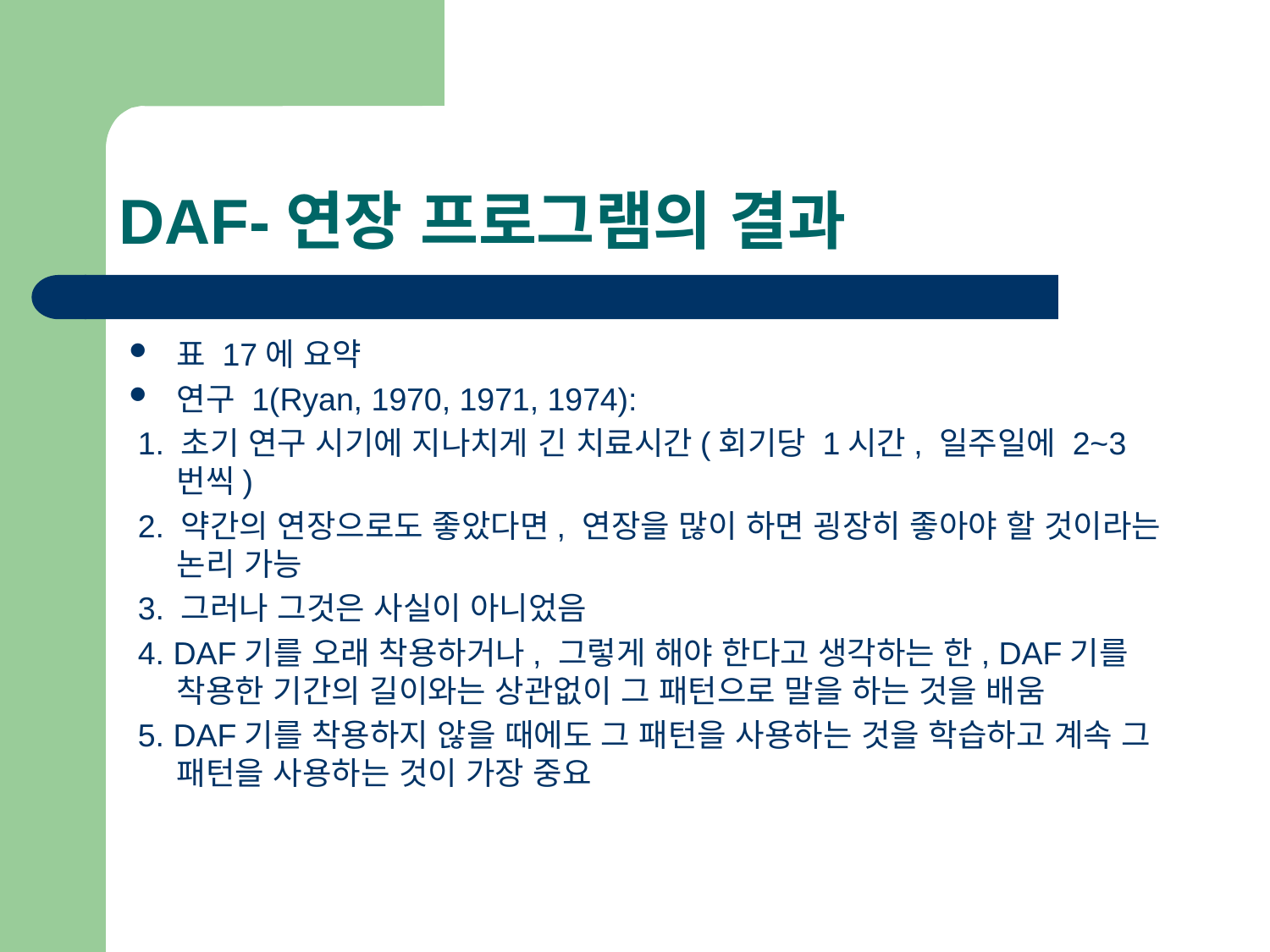

# DAF-연장 프로그램의 결과
표 17에 요약
연구 1(Ryan, 1970, 1971, 1974):
 1. 초기 연구 시기에 지나치게 긴 치료시간(회기당 1시간, 일주일에 2~3번씩)
 2. 약간의 연장으로도 좋았다면, 연장을 많이 하면 굉장히 좋아야 할 것이라는 논리 가능
 3. 그러나 그것은 사실이 아니었음
 4. DAF기를 오래 착용하거나, 그렇게 해야 한다고 생각하는 한, DAF기를 착용한 기간의 길이와는 상관없이 그 패턴으로 말을 하는 것을 배움
 5. DAF기를 착용하지 않을 때에도 그 패턴을 사용하는 것을 학습하고 계속 그 패턴을 사용하는 것이 가장 중요